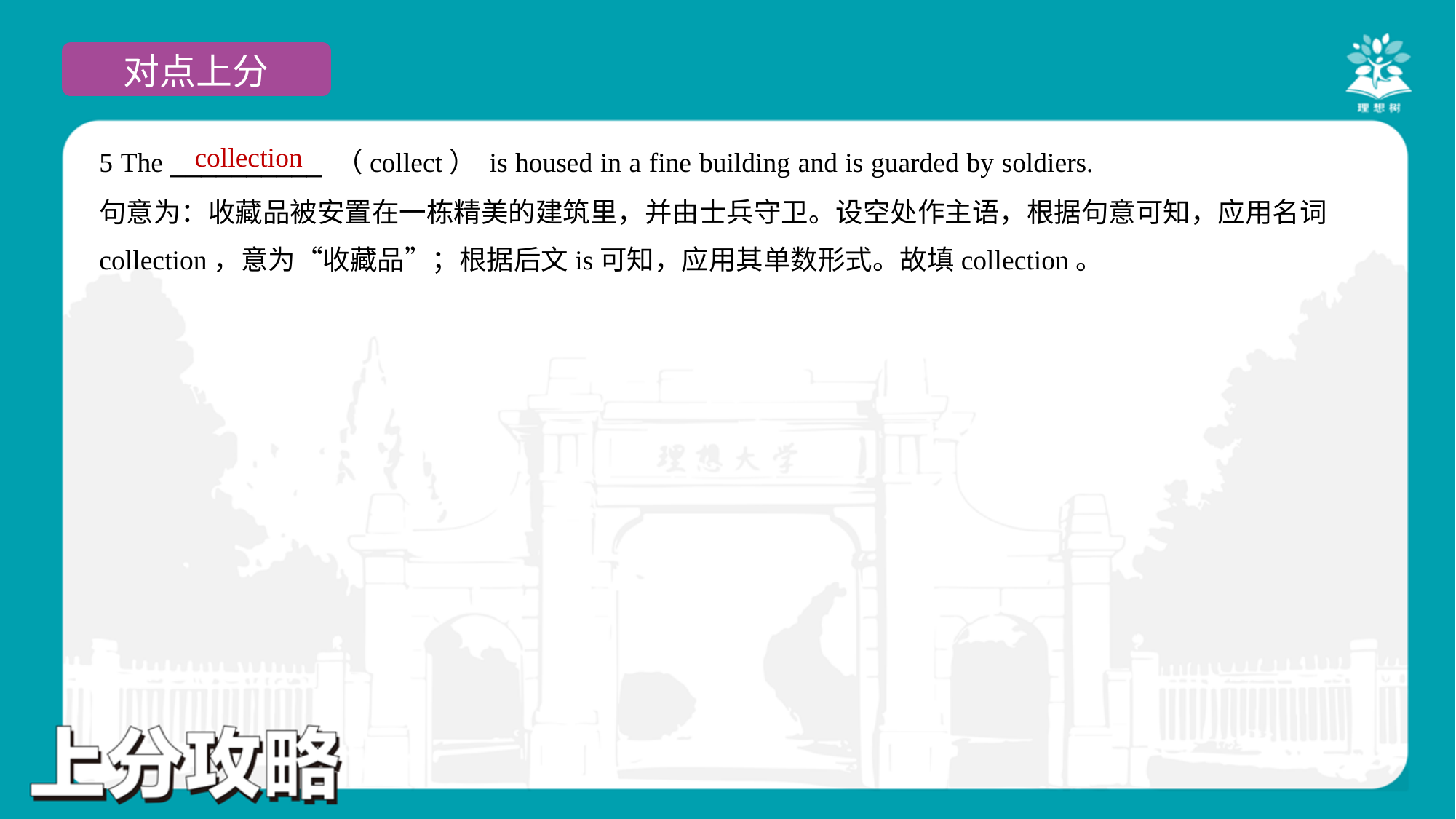

collection
5 The __________ （collect） is housed in a fine building and is guarded by soldiers.
句意为：收藏品被安置在一栋精美的建筑里，并由士兵守卫。设空处作主语，根据句意可知，应用名词
collection，意为“收藏品”；根据后文is可知，应用其单数形式。故填collection。